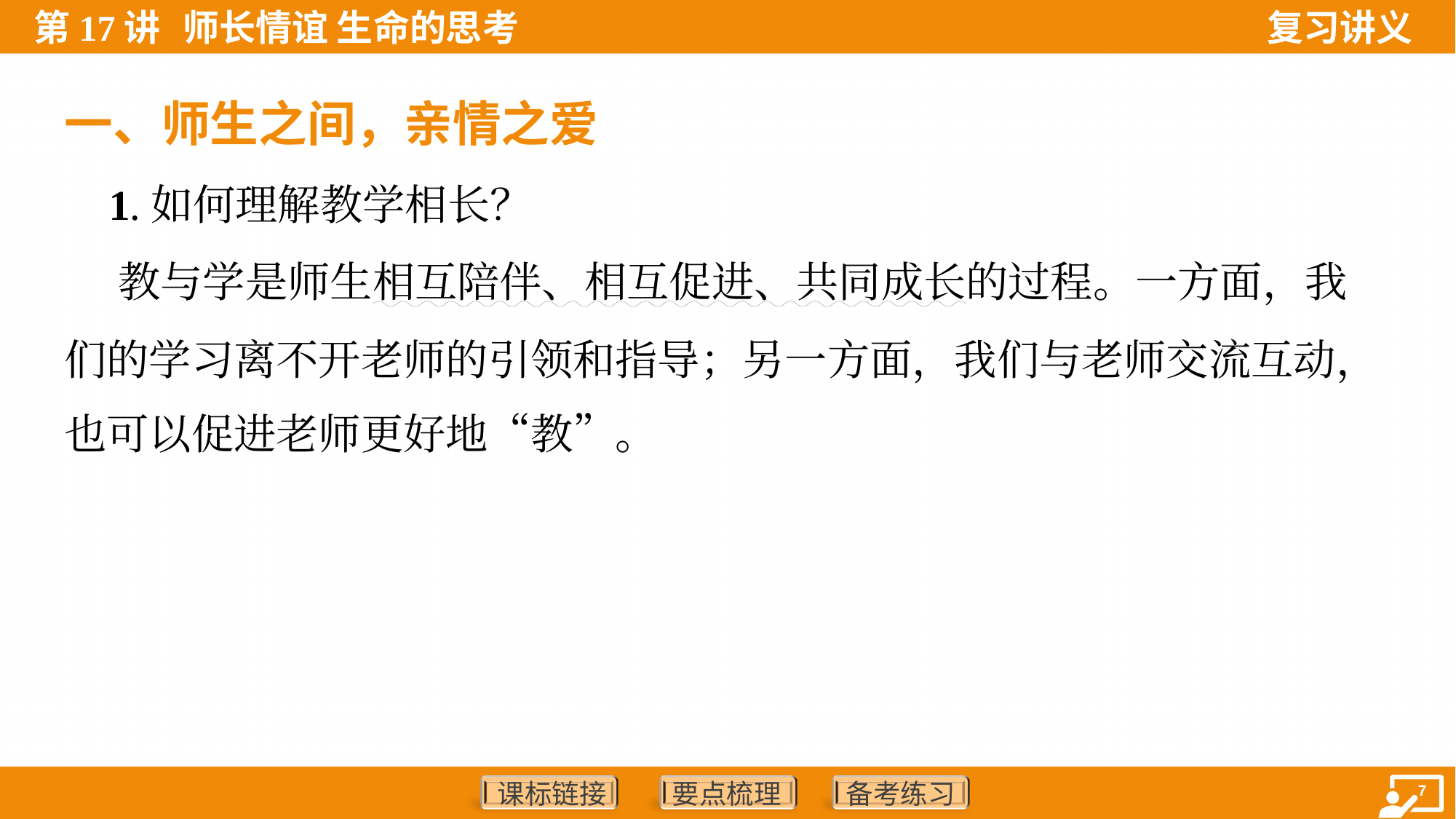

一、师生之间，亲情之爱
    1.如何理解教学相长？
    教与学是师生相互陪伴、相互促进、共同成长的过程。一方面，我
们的学习离不开老师的引领和指导；另一方面，我们与老师交流互动，
也可以促进老师更好地“教”。